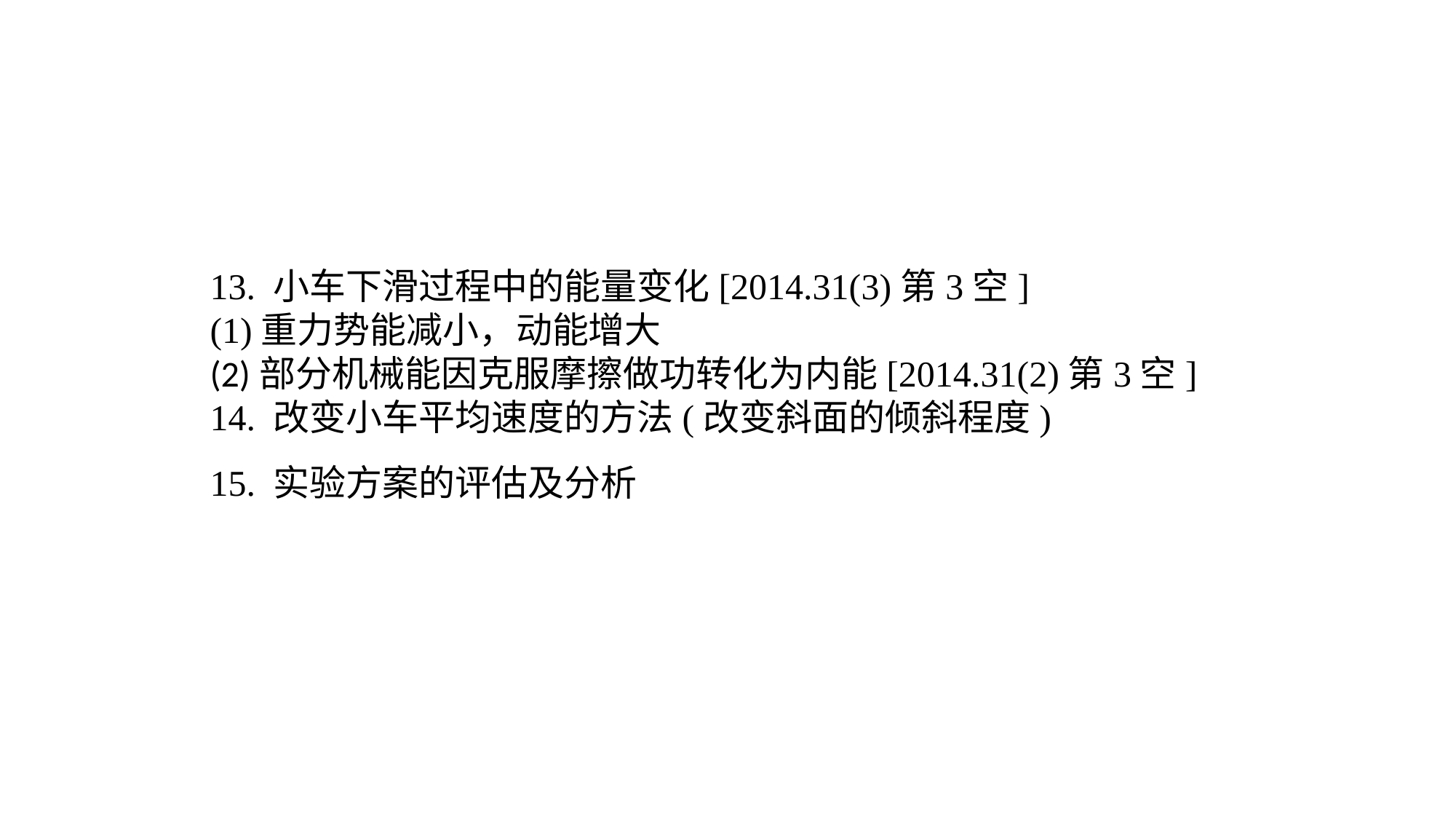

13. 小车下滑过程中的能量变化[2014.31(3)第3空](1)重力势能减小，动能增大(2)部分机械能因克服摩擦做功转化为内能[2014.31(2)第3空]14. 改变小车平均速度的方法(改变斜面的倾斜程度)15. 实验方案的评估及分析